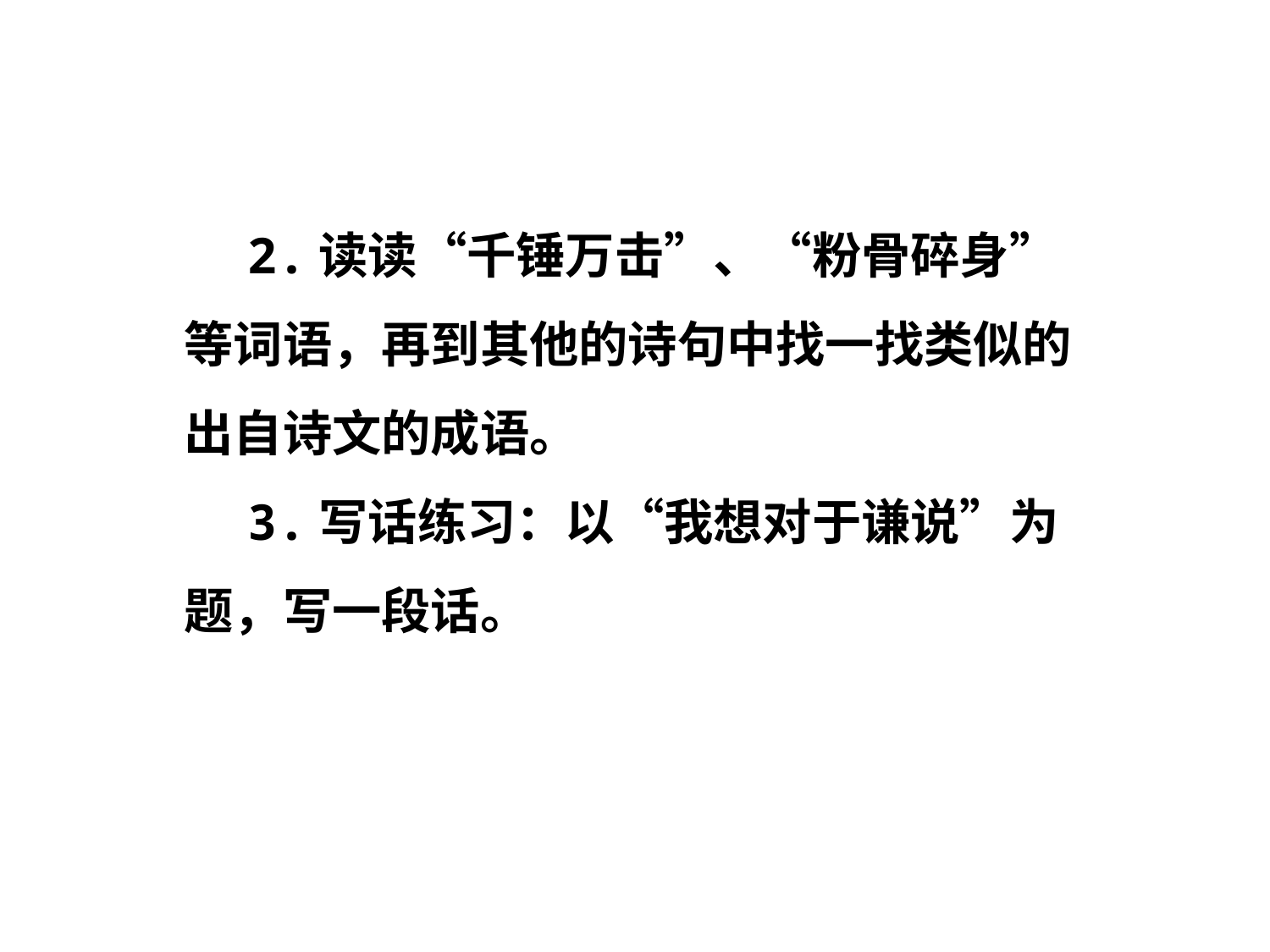

2.读读“千锤万击”、“粉骨碎身”等词语，再到其他的诗句中找一找类似的出自诗文的成语。
3.写话练习：以“我想对于谦说”为题，写一段话。